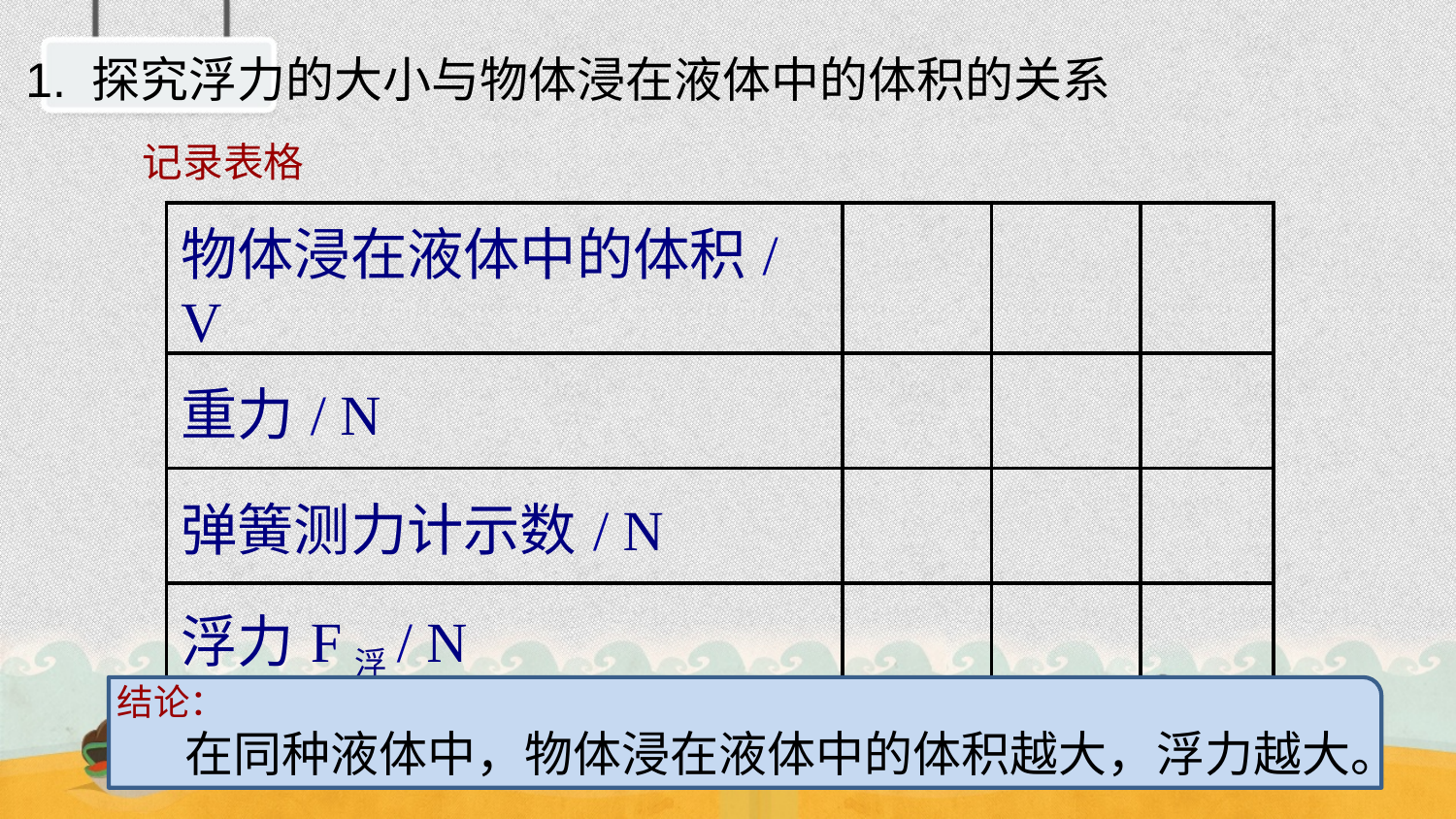

1. 探究浮力的大小与物体浸在液体中的体积的关系
记录表格
| 物体浸在液体中的体积/ V |  |  |  |
| --- | --- | --- | --- |
| 重力/ N |  |  |  |
| 弹簧测力计示数/ N |  |  |  |
| 浮力F浮/ N |  |  |  |
 结论：
　　在同种液体中，物体浸在液体中的体积越大，浮力越大。